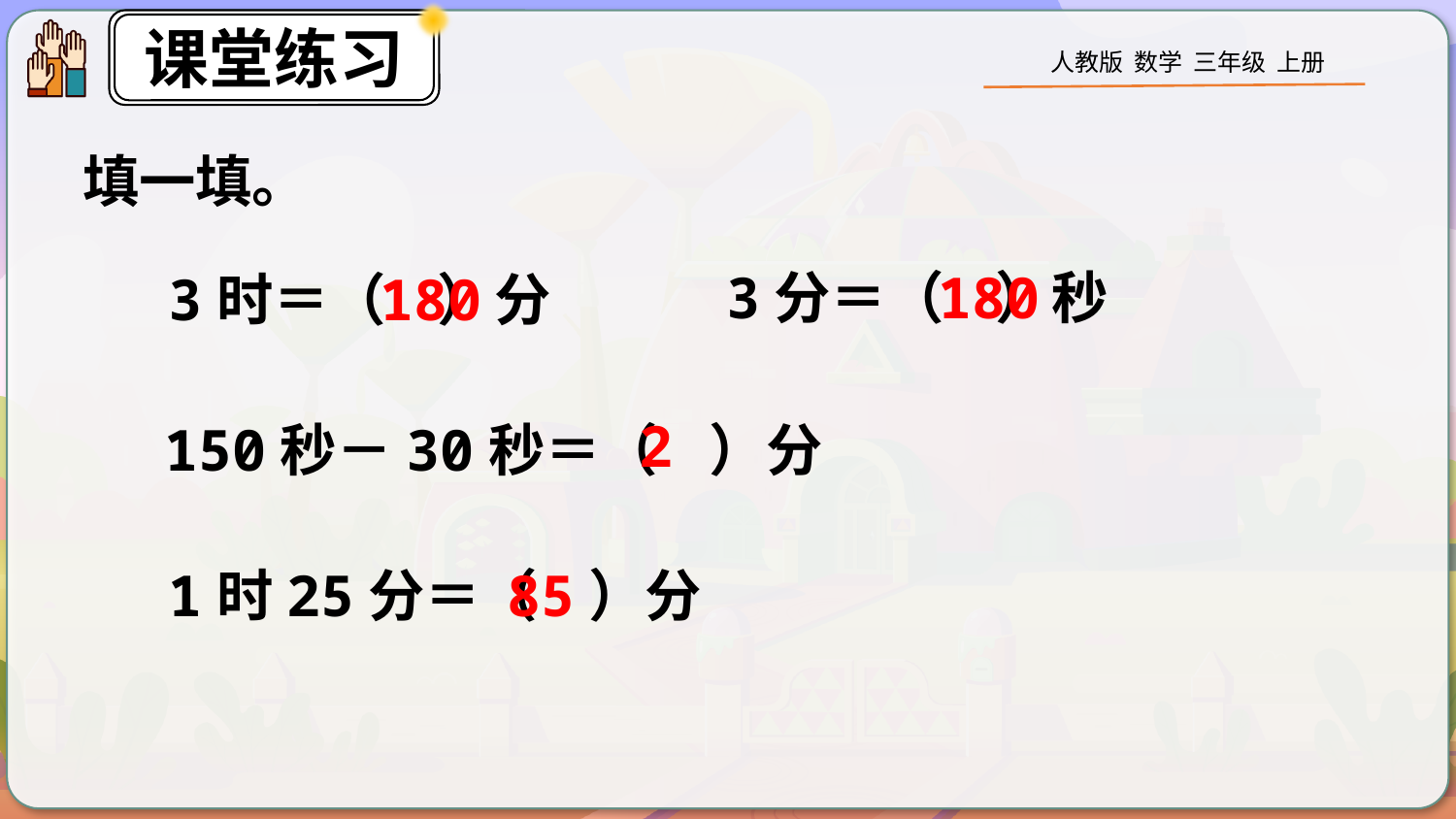

填一填。
180
3分＝（    ）秒
3时＝（    ）分
180
2
150秒－30秒＝（    ）分
1时25分＝（    ）分
85